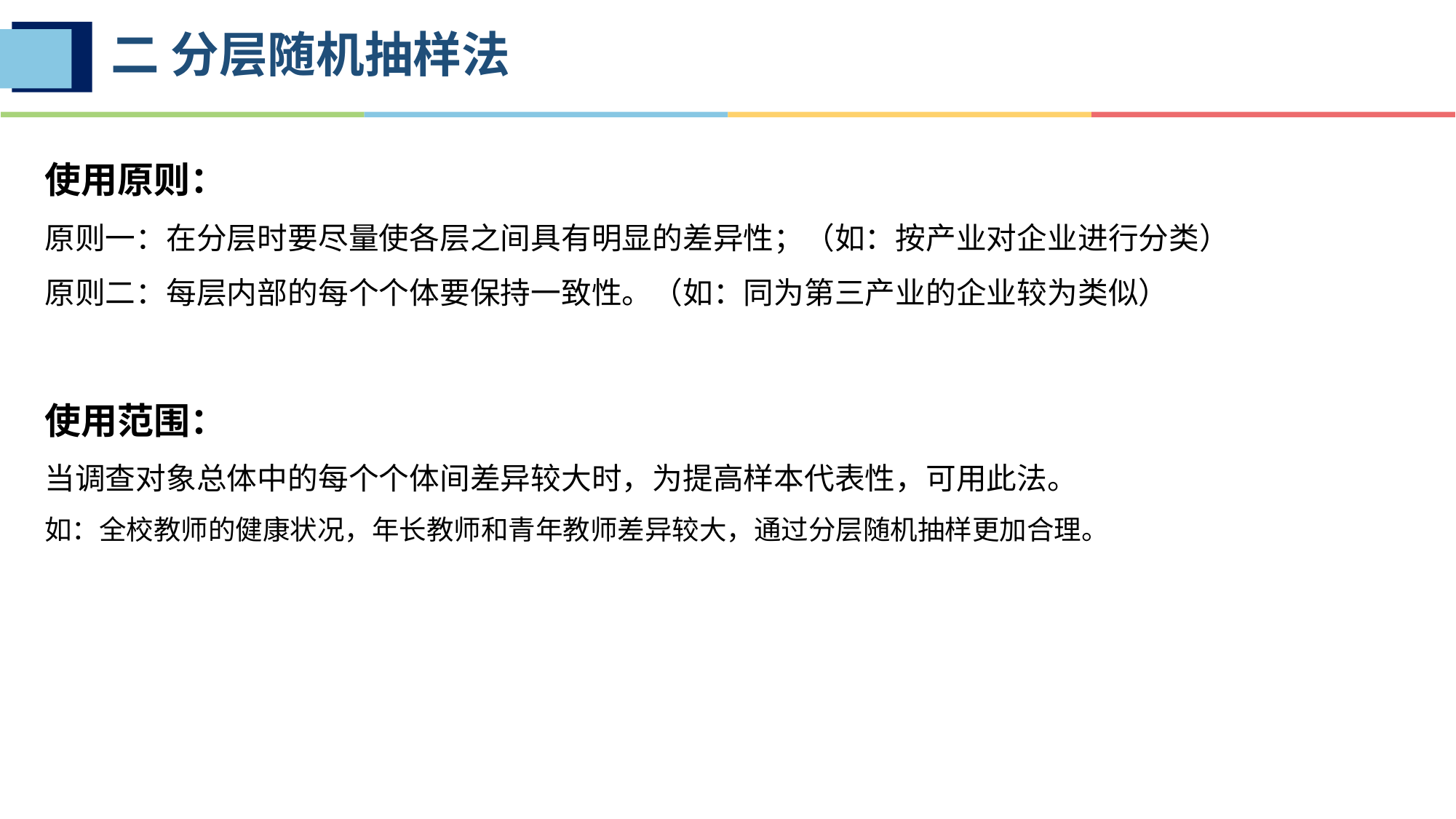

# 二 分层随机抽样法

使用原则：
原则一：在分层时要尽量使各层之间具有明显的差异性；（如：按产业对企业进行分类）
原则二：每层内部的每个个体要保持一致性。（如：同为第三产业的企业较为类似）

使用范围：
当调查对象总体中的每个个体间差异较大时，为提高样本代表性，可用此法。
如：全校教师的健康状况，年长教师和青年教师差异较大，通过分层随机抽样更加合理。